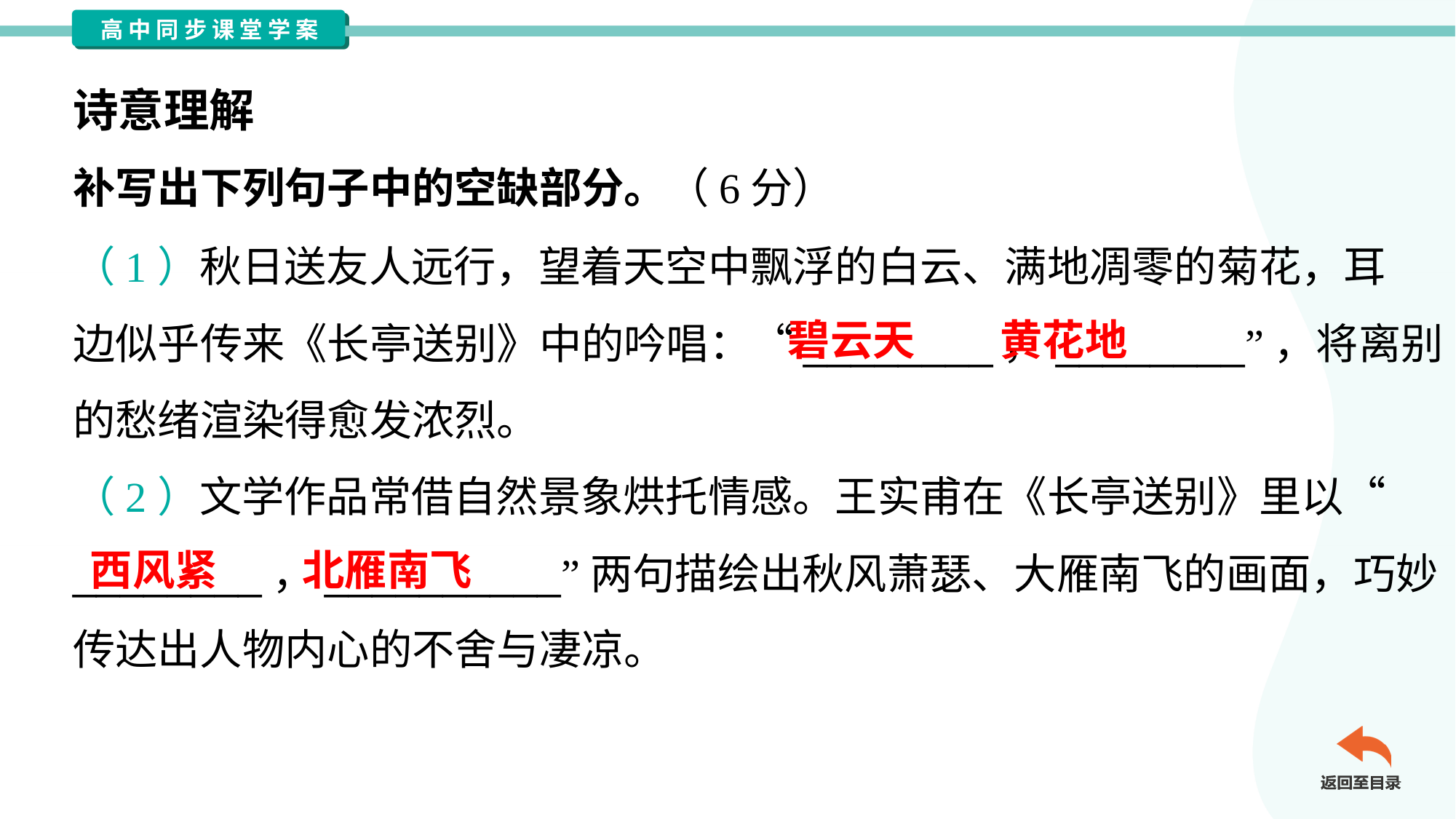

诗意理解
补写出下列句子中的空缺部分。（6分）
（1）秋日送友人远行，望着天空中飘浮的白云、满地凋零的菊花，耳
边似乎传来《长亭送别》中的吟唱：“________，________”，将离别
的愁绪渲染得愈发浓烈。
碧云天
黄花地
（2）文学作品常借自然景象烘托情感。王实甫在《长亭送别》里以“
________，__________”两句描绘出秋风萧瑟、大雁南飞的画面，巧妙
传达出人物内心的不舍与凄凉。
西风紧
北雁南飞